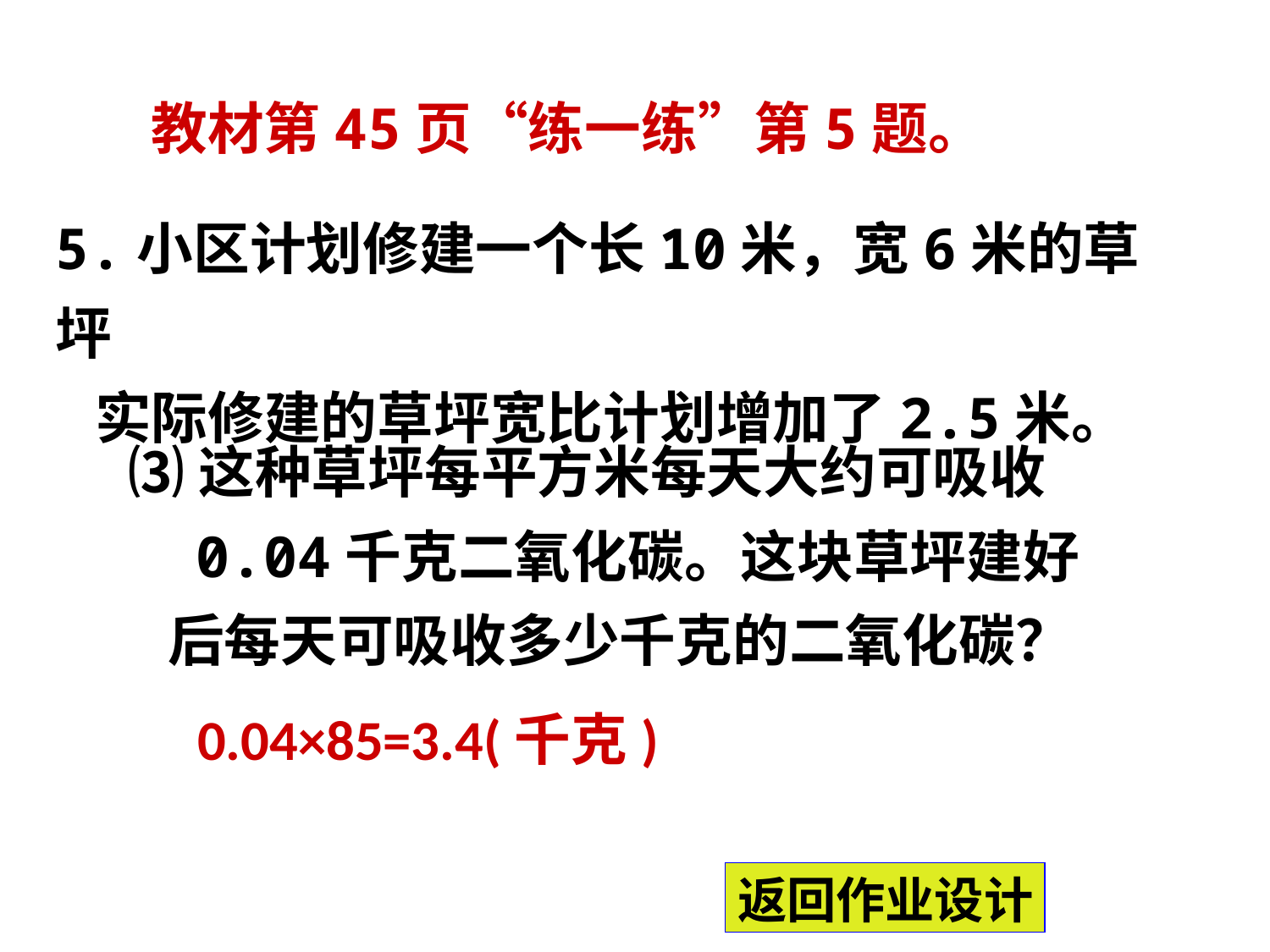

教材第45页“练一练”第5题。
5.小区计划修建一个长10米，宽6米的草坪
  实际修建的草坪宽比计划增加了2.5米。
⑶这种草坪每平方米每天大约可吸收
  0.04千克二氧化碳。这块草坪建好
  后每天可吸收多少千克的二氧化碳？
0.04×85=3.4(千克)

返回作业设计